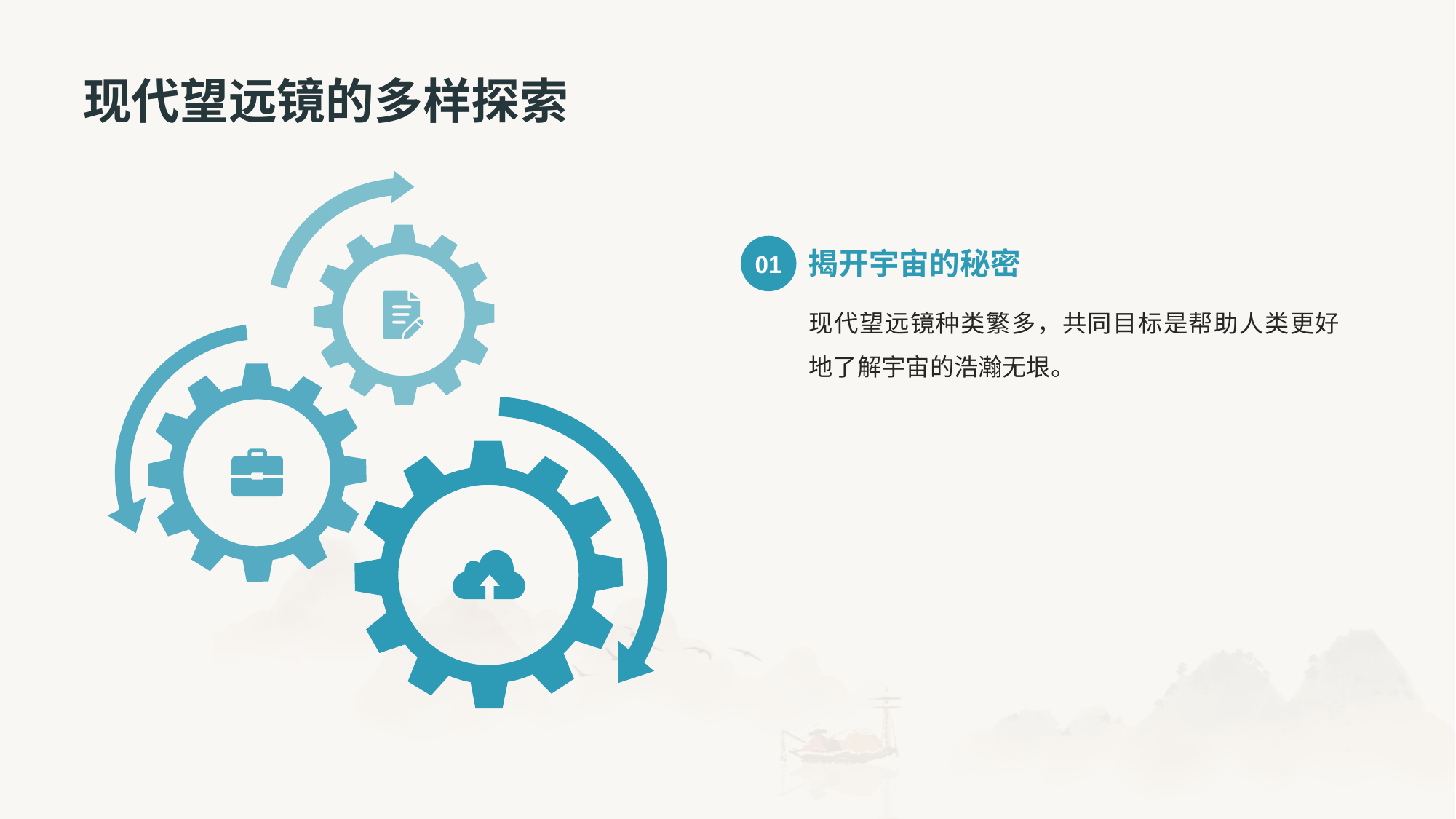

# 现代望远镜的多样探索

01
揭开宇宙的秘密

现代望远镜种类繁多，共同目标是帮助人类更好地了解宇宙的浩瀚无垠。